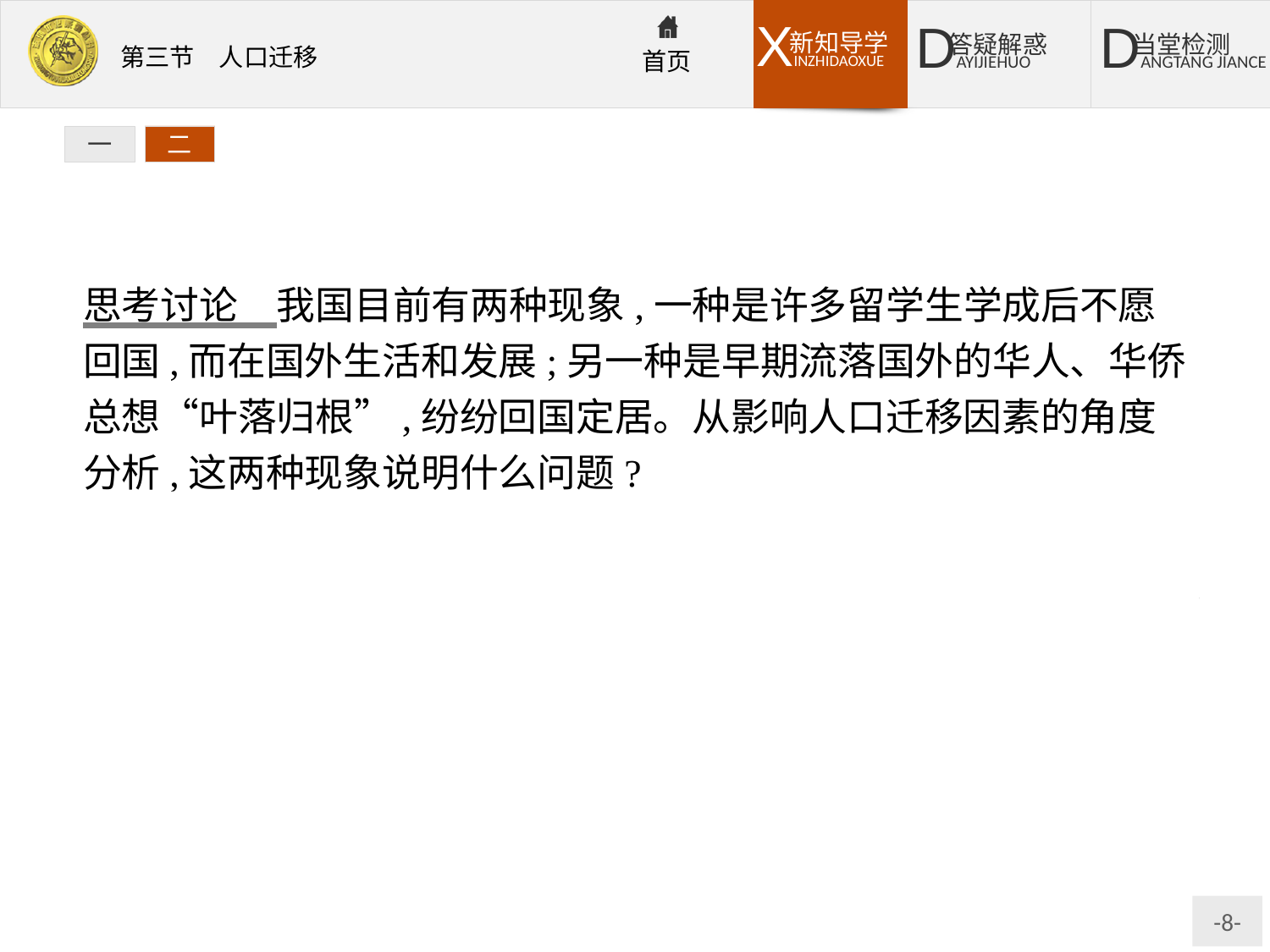

一
二
思考讨论　我国目前有两种现象,一种是许多留学生学成后不愿回国,而在国外生活和发展;另一种是早期流落国外的华人、华侨总想“叶落归根”,纷纷回国定居。从影响人口迁移因素的角度分析,这两种现象说明什么问题?
提示留学生不愿回国,是因为国外有更优越的生活、就业、经济收入等条件,这说明经济因素是影响人口迁移的最主要因素;华人、华侨回国定居,则反映了一种思乡的情感。上述两种现象说明任何一种特定的条件都可能促成人口迁移现象的发生。